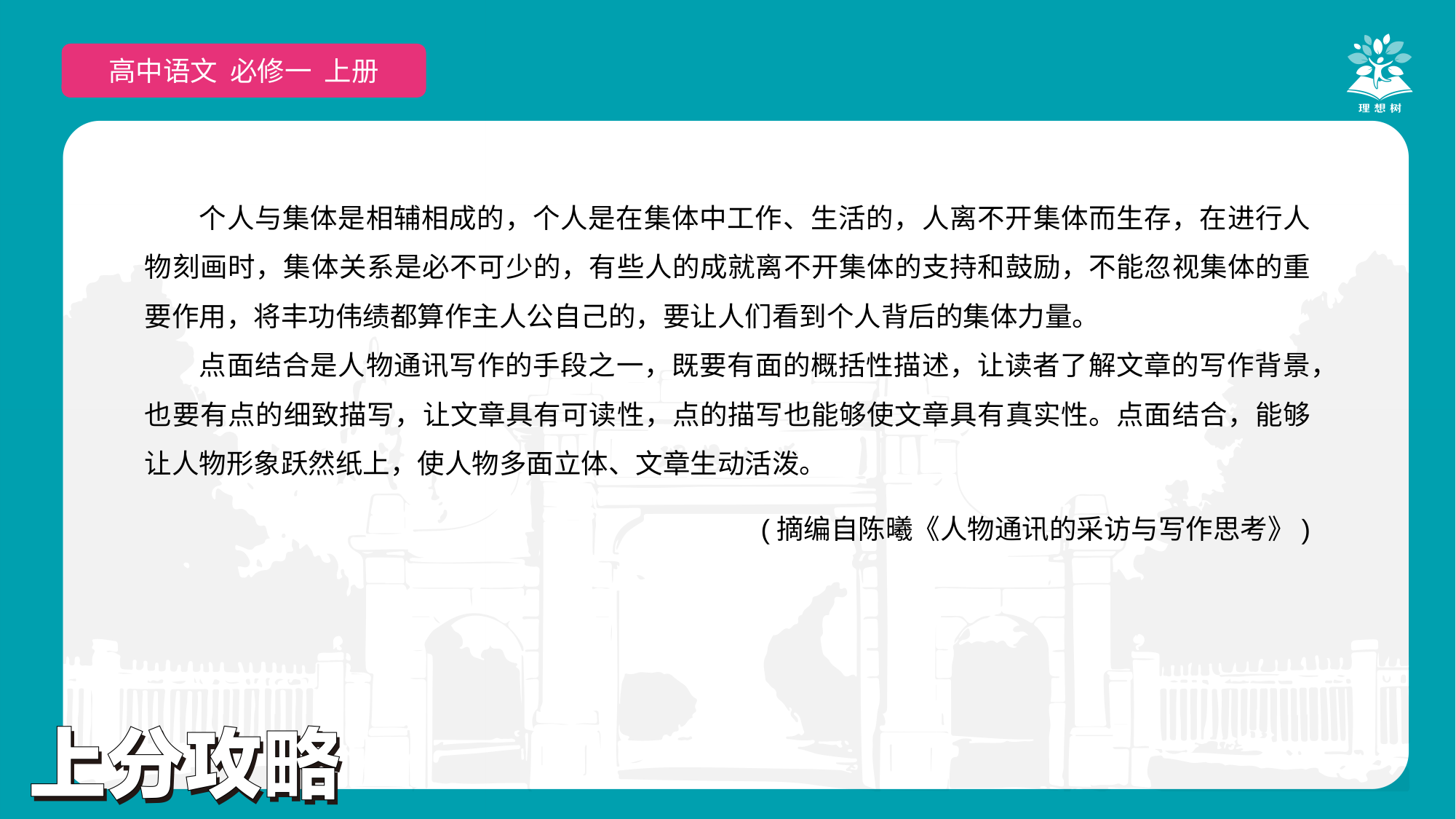

高中语文  选择性必修上
高中语文  必修一  上册
个人与集体是相辅相成的，个人是在集体中工作、生活的，人离不开集体而生存，在进行人物刻画时，集体关系是必不可少的，有些人的成就离不开集体的支持和鼓励，不能忽视集体的重要作用，将丰功伟绩都算作主人公自己的，要让人们看到个人背后的集体力量。
点面结合是人物通讯写作的手段之一，既要有面的概括性描述，让读者了解文章的写作背景，也要有点的细致描写，让文章具有可读性，点的描写也能够使文章具有真实性。点面结合，能够让人物形象跃然纸上，使人物多面立体、文章生动活泼。
(摘编自陈曦《人物通讯的采访与写作思考》)